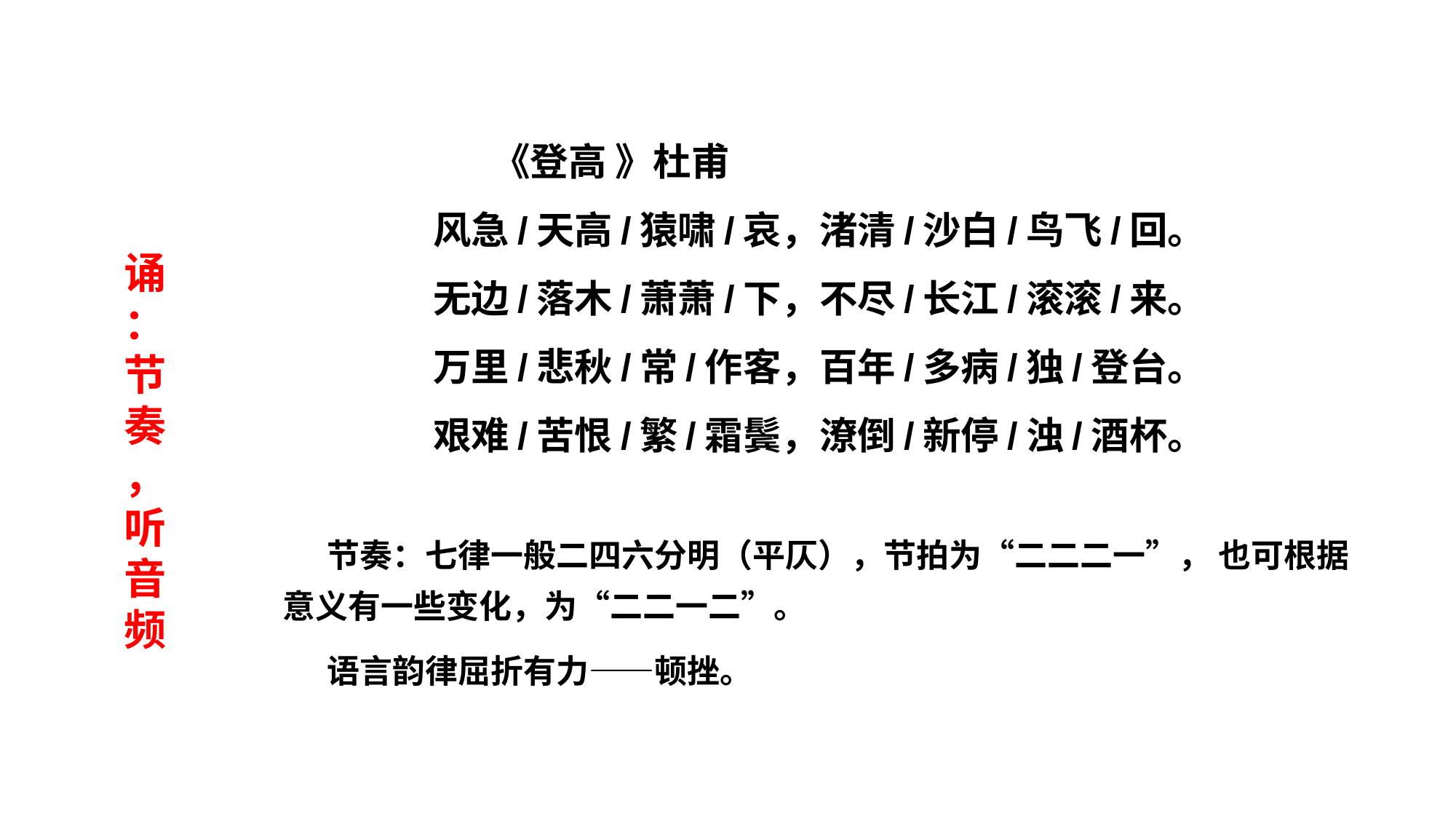

# 《登高 》杜甫
风急/天高/猿啸/哀，渚清/沙白/鸟飞/回。
无边/落木/萧萧/下，不尽/长江/滚滚/来。
万里/悲秋/常/作客，百年/多病/独/登台。
艰难/苦恨/繁/霜鬓，潦倒/新停/浊/酒杯。

     节奏：七律一般二四六分明（平仄），节拍为“二二二一”， 也可根据意义有一些变化，为“二二一二”。
     语言韵律屈折有力——顿挫。
诵
：
节奏
，
听音频